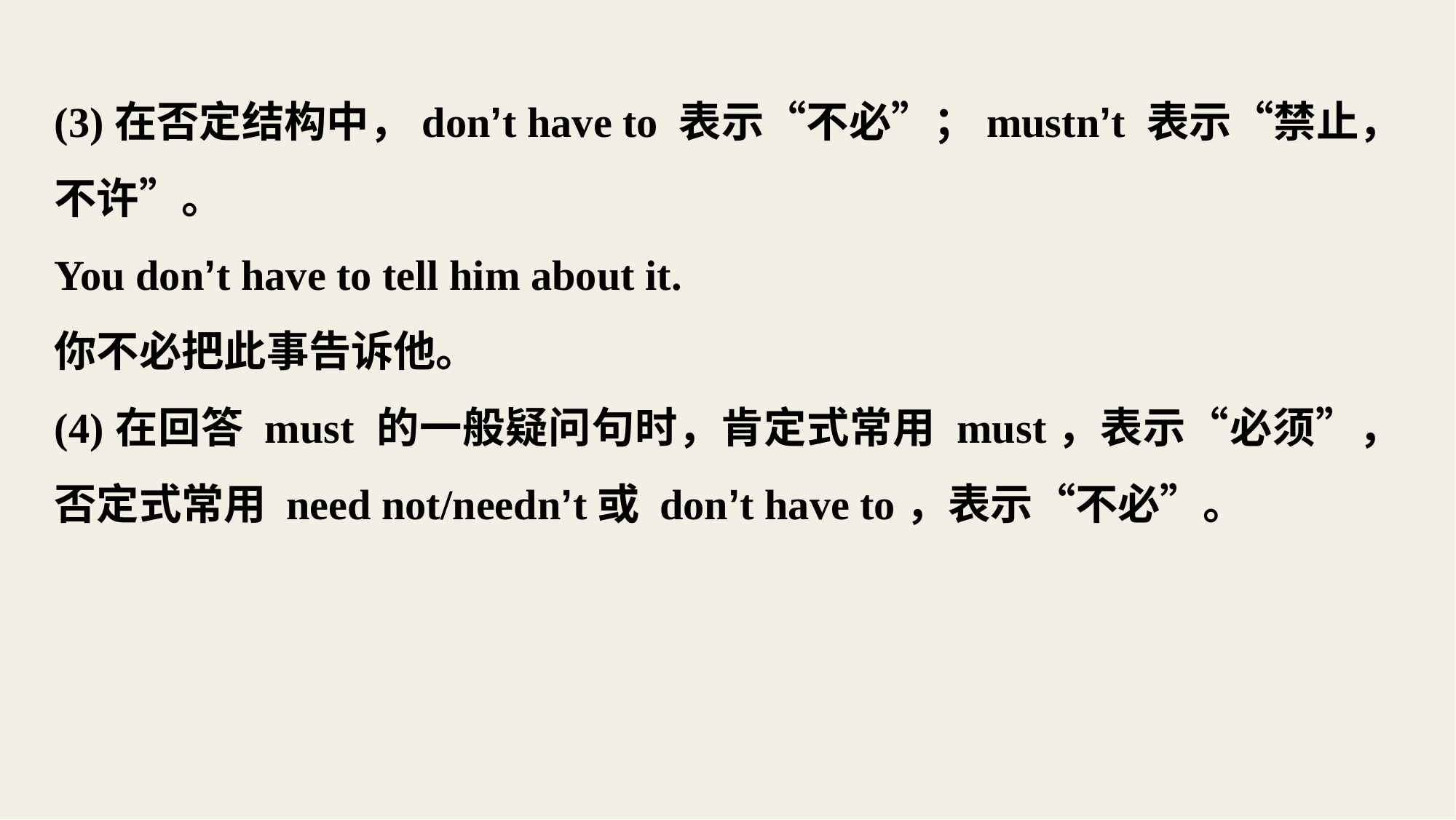

(3)在否定结构中，don’t have to 表示“不必”；mustn’t 表示“禁止，不许”。
You don’t have to tell him about it.
你不必把此事告诉他。
(4)在回答 must 的一般疑问句时，肯定式常用 must，表示“必须”，否定式常用 need not/needn’t或 don’t have to，表示“不必”。